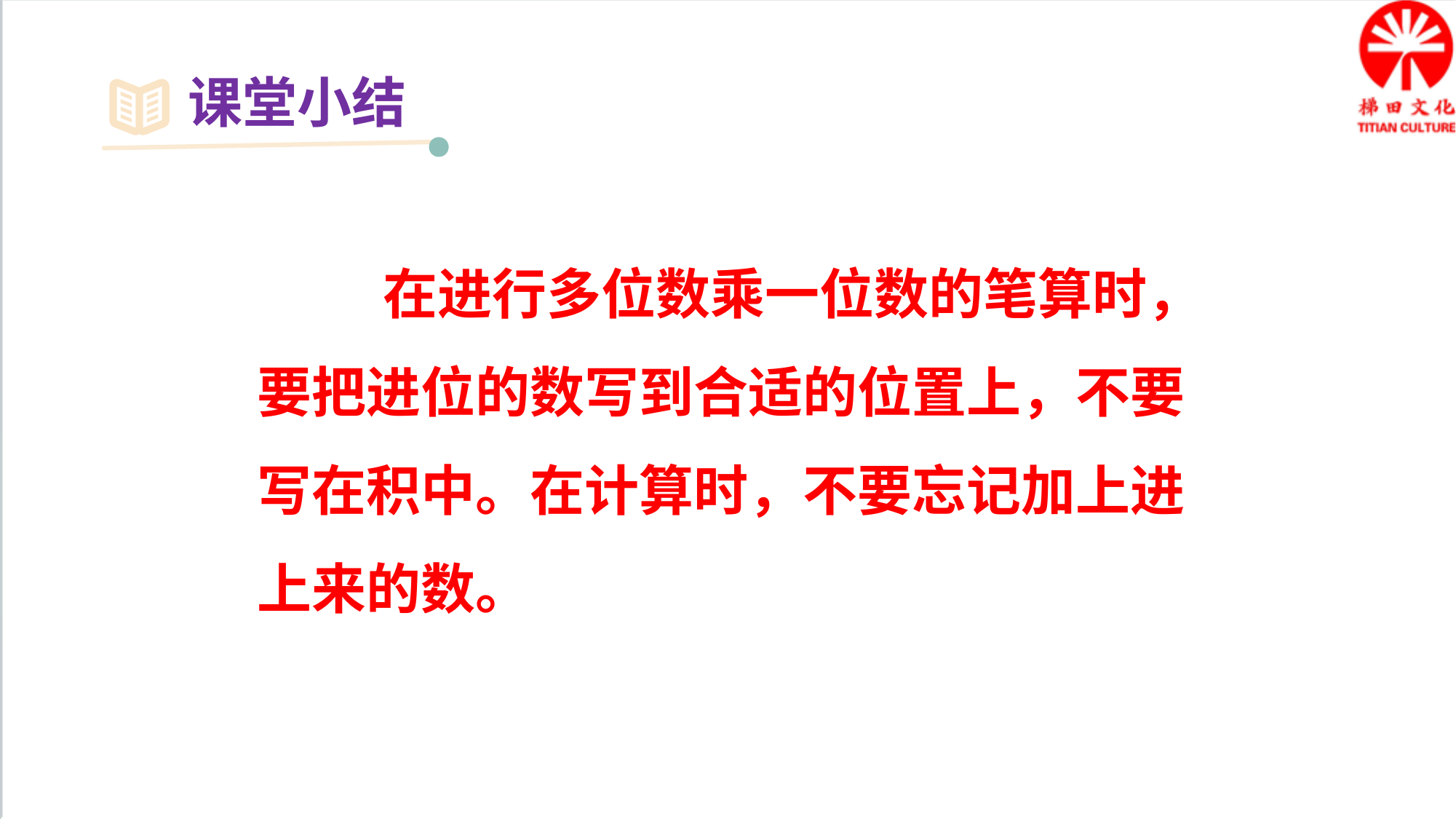

课堂小结

在进行多位数乘一位数的笔算时，要把进位的数写到合适的位置上，不要写在积中。在计算时，不要忘记加上进上来的数。